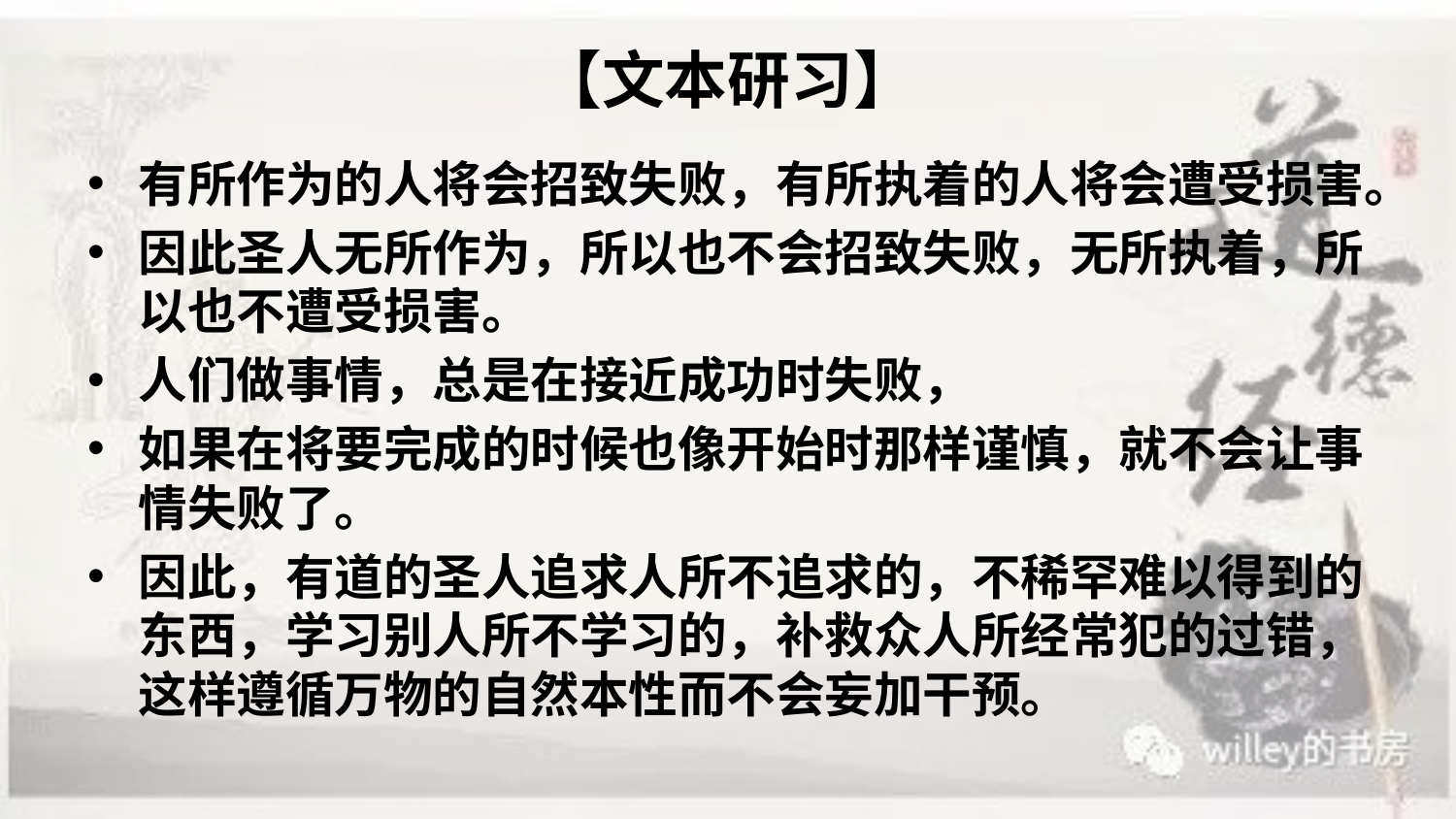

# 【文本研习】
有所作为的人将会招致失败，有所执着的人将会遭受损害。
因此圣人无所作为，所以也不会招致失败，无所执着，所以也不遭受损害。
人们做事情，总是在接近成功时失败，
如果在将要完成的时候也像开始时那样谨慎，就不会让事情失败了。
因此，有道的圣人追求人所不追求的，不稀罕难以得到的东西，学习别人所不学习的，补救众人所经常犯的过错，这样遵循万物的自然本性而不会妄加干预。